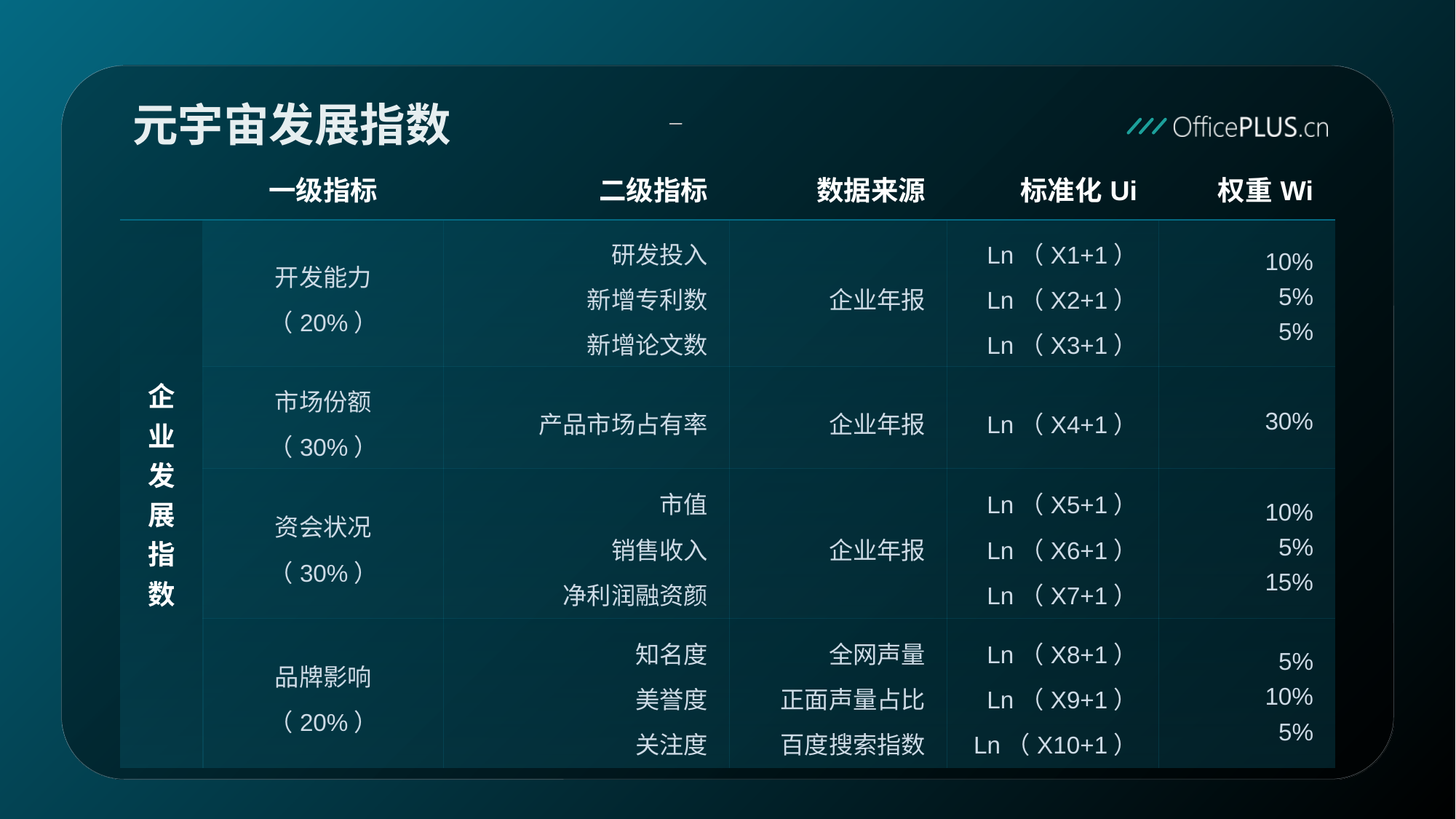

元宇宙发展指数
|  | 一级指标 | 二级指标 | 数据来源 | 标准化Ui | 权重Wi |
| --- | --- | --- | --- | --- | --- |
| 企 业 发 展 指 数 | 开发能力 （20%） | 研发投入 新增专利数 新增论文数 | 企业年报 | Ln（X1+1） Ln（X2+1） Ln（X3+1） | 10% 5% 5% |
|  | 市场份额 （30%） | 产品市场占有率 | 企业年报 | Ln（X4+1） | 30% |
|  | 资会状况 （30%） | 市值 销售收入 净利润融资颜 | 企业年报 | Ln（X5+1） Ln（X6+1） Ln（X7+1） | 10% 5% 15% |
|  | 品牌影响 （20%） | 知名度 美誉度 关注度 | 全网声量 正面声量占比 百度搜索指数 | Ln（X8+1） Ln（X9+1） Ln（X10+1） | 5% 10% 5% |